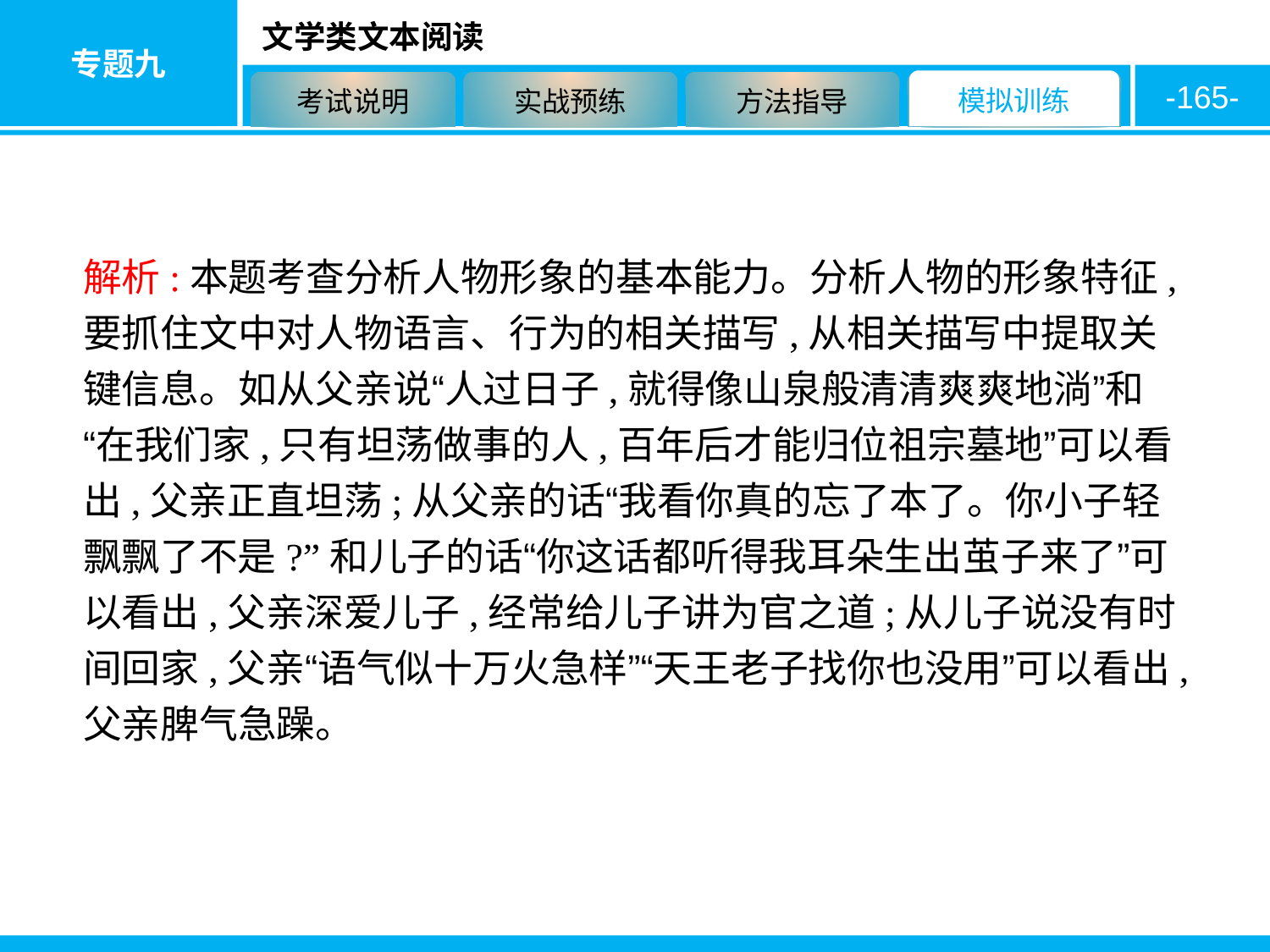

-165-
解析:本题考查分析人物形象的基本能力。分析人物的形象特征,要抓住文中对人物语言、行为的相关描写,从相关描写中提取关键信息。如从父亲说“人过日子,就得像山泉般清清爽爽地淌”和“在我们家,只有坦荡做事的人,百年后才能归位祖宗墓地”可以看出,父亲正直坦荡;从父亲的话“我看你真的忘了本了。你小子轻飘飘了不是?”和儿子的话“你这话都听得我耳朵生出茧子来了”可以看出,父亲深爱儿子,经常给儿子讲为官之道;从儿子说没有时间回家,父亲“语气似十万火急样”“天王老子找你也没用”可以看出,父亲脾气急躁。